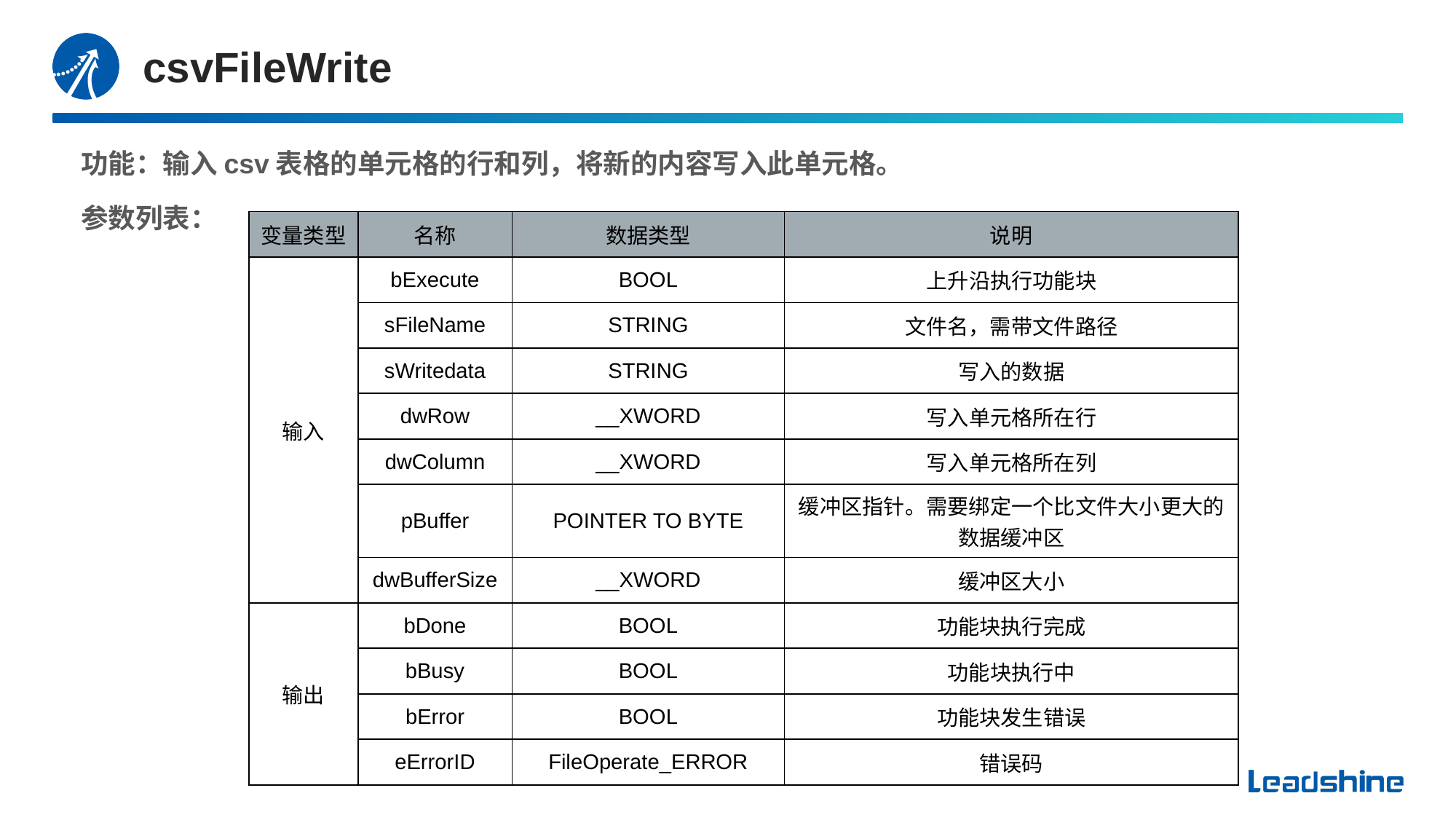

# csvFileWrite
功能：输入csv表格的单元格的行和列，将新的内容写入此单元格。
参数列表：
| 变量类型 | 名称 | 数据类型 | 说明 |
| --- | --- | --- | --- |
| 输入 | bExecute | BOOL | 上升沿执行功能块 |
|  | sFileName | STRING | 文件名，需带文件路径 |
|  | sWritedata | STRING | 写入的数据 |
|  | dwRow | \_\_XWORD | 写入单元格所在行 |
|  | dwColumn | \_\_XWORD | 写入单元格所在列 |
|  | pBuffer | POINTER TO BYTE | 缓冲区指针。需要绑定一个比文件大小更大的数据缓冲区 |
|  | dwBufferSize | \_\_XWORD | 缓冲区大小 |
| 输出 | bDone | BOOL | 功能块执行完成 |
|  | bBusy | BOOL | 功能块执行中 |
|  | bError | BOOL | 功能块发生错误 |
|  | eErrorID | FileOperate\_ERROR | 错误码 |